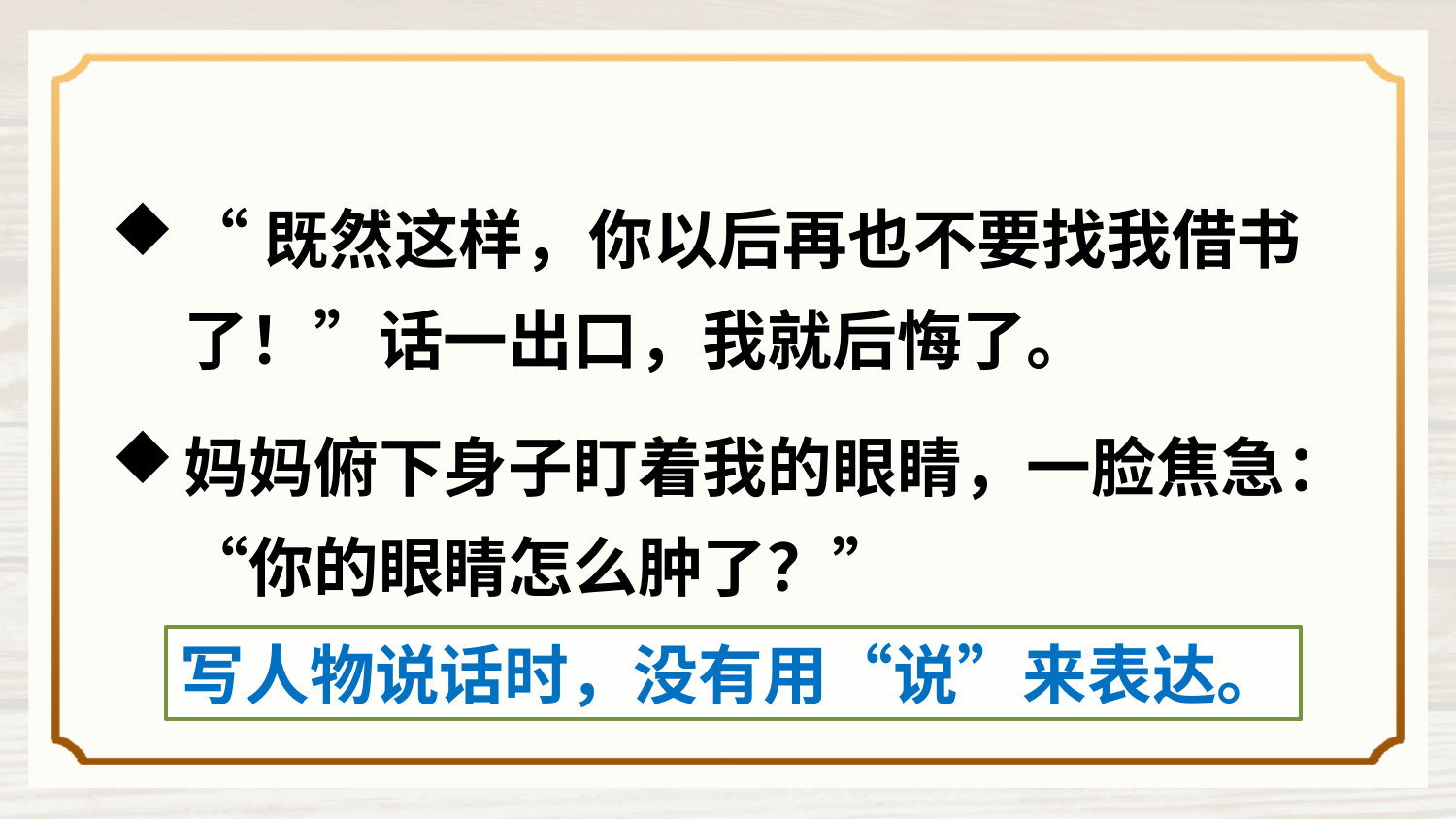

“既然这样，你以后再也不要找我借书了！”话一出口，我就后悔了。
妈妈俯下身子盯着我的眼睛，一脸焦急：“你的眼睛怎么肿了？”
写人物说话时，没有用“说”来表达。